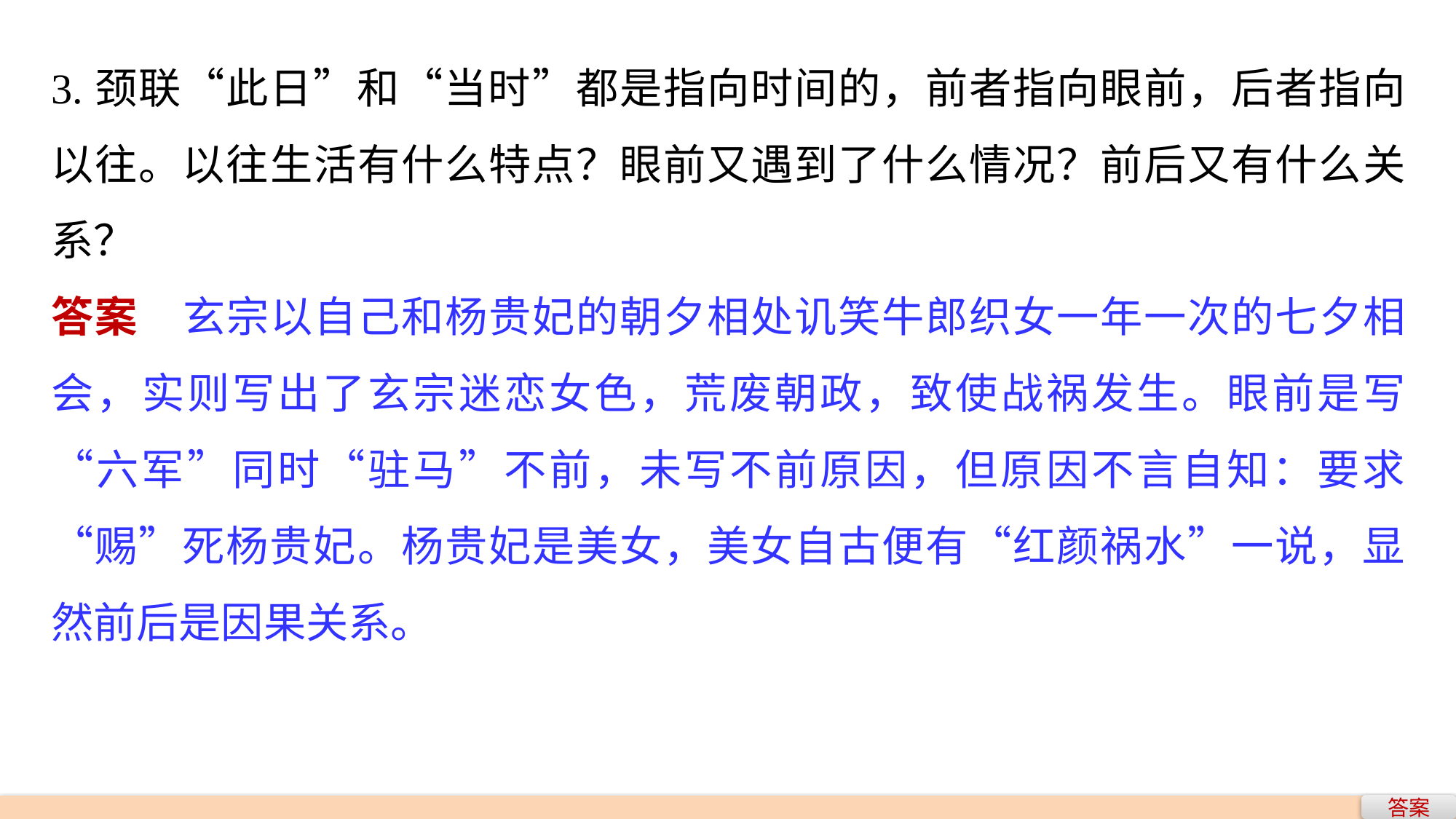

3.颈联“此日”和“当时”都是指向时间的，前者指向眼前，后者指向以往。以往生活有什么特点？眼前又遇到了什么情况？前后又有什么关系？
答案　玄宗以自己和杨贵妃的朝夕相处讥笑牛郎织女一年一次的七夕相会，实则写出了玄宗迷恋女色，荒废朝政，致使战祸发生。眼前是写“六军”同时“驻马”不前，未写不前原因，但原因不言自知：要求“赐”死杨贵妃。杨贵妃是美女，美女自古便有“红颜祸水”一说，显然前后是因果关系。
答案